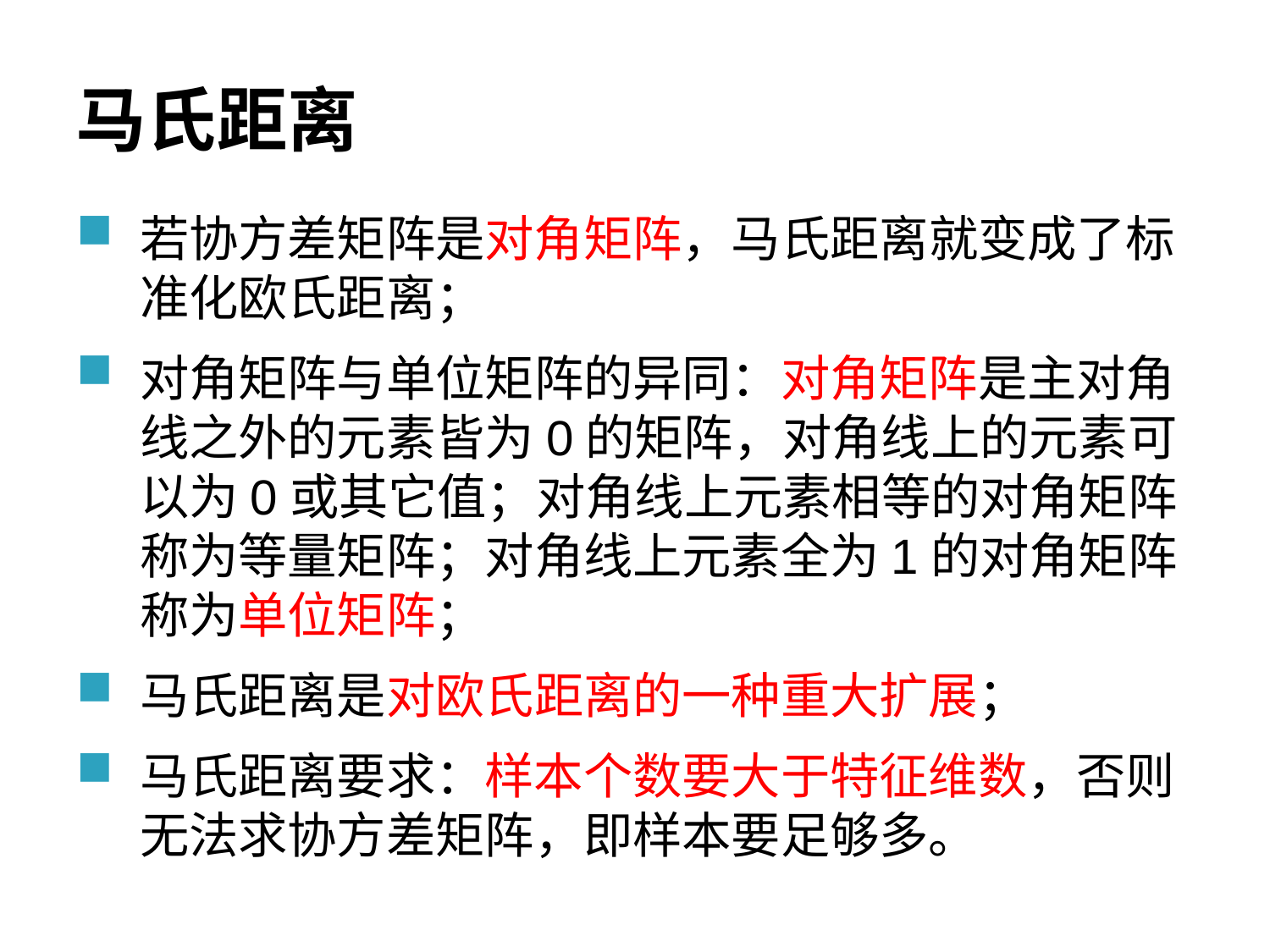

# 马氏距离
若协方差矩阵是对角矩阵，马氏距离就变成了标准化欧氏距离；
对角矩阵与单位矩阵的异同：对角矩阵是主对角线之外的元素皆为0的矩阵，对角线上的元素可以为0或其它值；对角线上元素相等的对角矩阵称为等量矩阵；对角线上元素全为1的对角矩阵称为单位矩阵；
马氏距离是对欧氏距离的一种重大扩展；
马氏距离要求：样本个数要大于特征维数，否则无法求协方差矩阵，即样本要足够多。